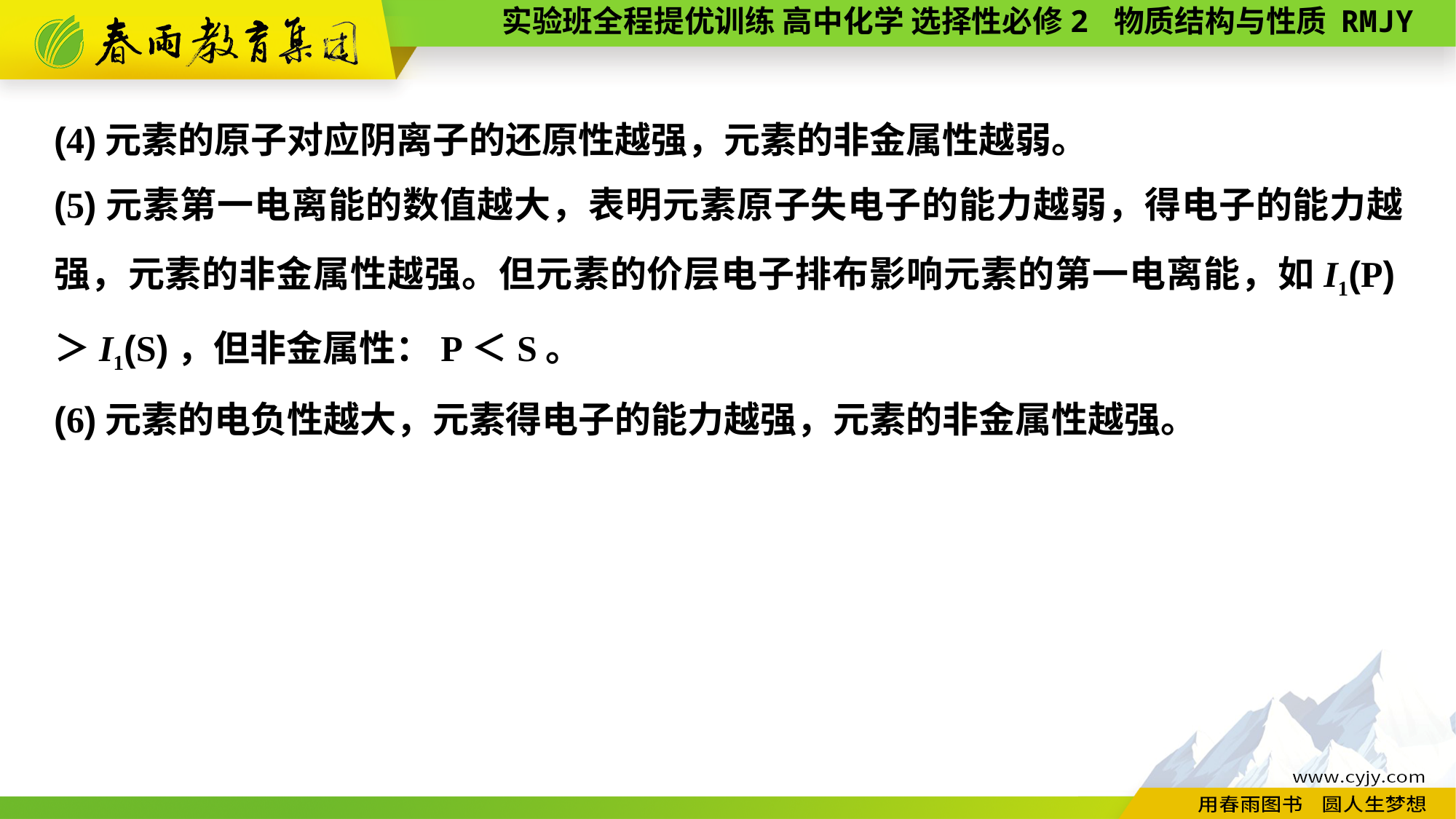

(4)元素的原子对应阴离子的还原性越强，元素的非金属性越弱。
(5)元素第一电离能的数值越大，表明元素原子失电子的能力越弱，得电子的能力越强，元素的非金属性越强。但元素的价层电子排布影响元素的第一电离能，如I1(P)＞I1(S)，但非金属性：P＜S。
(6)元素的电负性越大，元素得电子的能力越强，元素的非金属性越强。